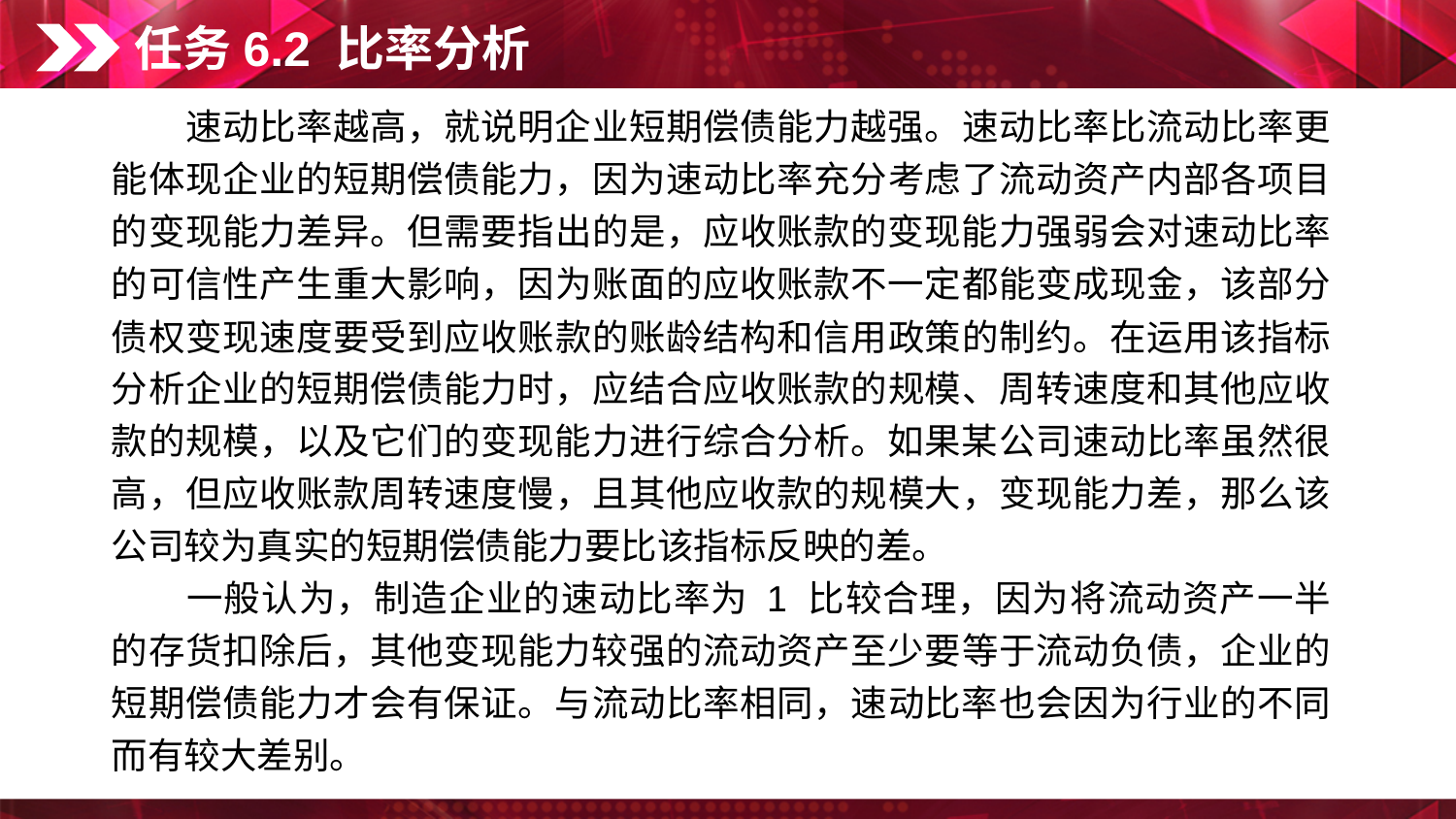

任务6.2 比率分析

　　速动比率越高，就说明企业短期偿债能力越强。速动比率比流动比率更能体现企业的短期偿债能力，因为速动比率充分考虑了流动资产内部各项目的变现能力差异。但需要指出的是，应收账款的变现能力强弱会对速动比率的可信性产生重大影响，因为账面的应收账款不一定都能变成现金，该部分债权变现速度要受到应收账款的账龄结构和信用政策的制约。在运用该指标分析企业的短期偿债能力时，应结合应收账款的规模、周转速度和其他应收款的规模，以及它们的变现能力进行综合分析。如果某公司速动比率虽然很高，但应收账款周转速度慢，且其他应收款的规模大，变现能力差，那么该公司较为真实的短期偿债能力要比该指标反映的差。
　　一般认为，制造企业的速动比率为 1 比较合理，因为将流动资产一半的存货扣除后，其他变现能力较强的流动资产至少要等于流动负债，企业的短期偿债能力才会有保证。与流动比率相同，速动比率也会因为行业的不同而有较大差别。